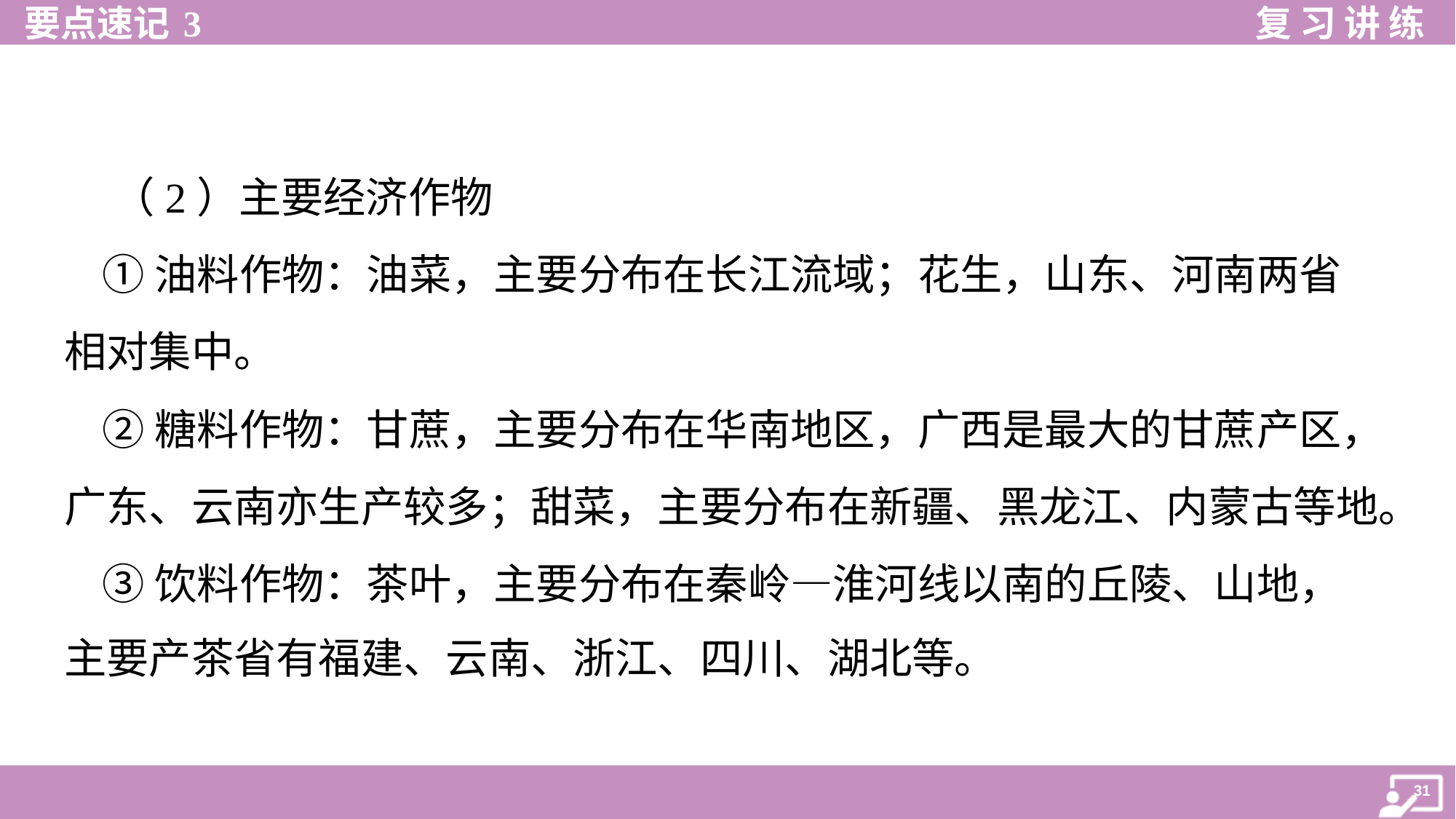

（2）主要经济作物
    ①油料作物：油菜，主要分布在长江流域；花生，山东、河南两省
相对集中。
    ②糖料作物：甘蔗，主要分布在华南地区，广西是最大的甘蔗产区，
广东、云南亦生产较多；甜菜，主要分布在新疆、黑龙江、内蒙古等地。
    ③饮料作物：茶叶，主要分布在秦岭—淮河线以南的丘陵、山地，
主要产茶省有福建、云南、浙江、四川、湖北等。